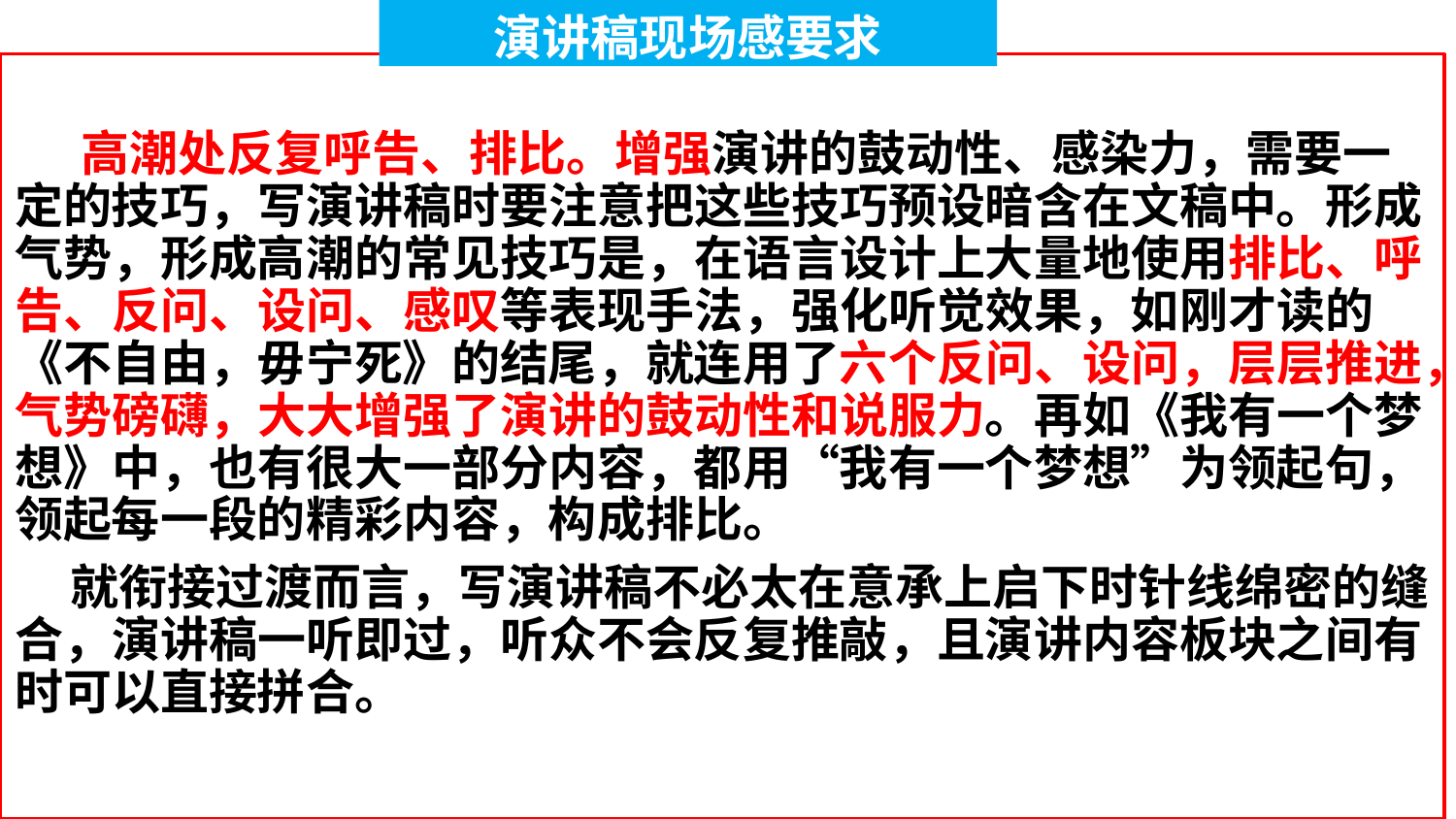

演讲稿现场感要求

     高潮处反复呼告、排比。增强演讲的鼓动性、感染力，需要一定的技巧，写演讲稿时要注意把这些技巧预设暗含在文稿中。形成气势，形成高潮的常见技巧是，在语言设计上大量地使用排比、呼告、反问、设问、感叹等表现手法，强化听觉效果，如刚才读的《不自由，毋宁死》的结尾，就连用了六个反问、设问，层层推进，气势磅礴，大大增强了演讲的鼓动性和说服力。再如《我有一个梦想》中，也有很大一部分内容，都用“我有一个梦想”为领起句，领起每一段的精彩内容，构成排比。
    就衔接过渡而言，写演讲稿不必太在意承上启下时针线绵密的缝合，演讲稿一听即过，听众不会反复推敲，且演讲内容板块之间有时可以直接拼合。